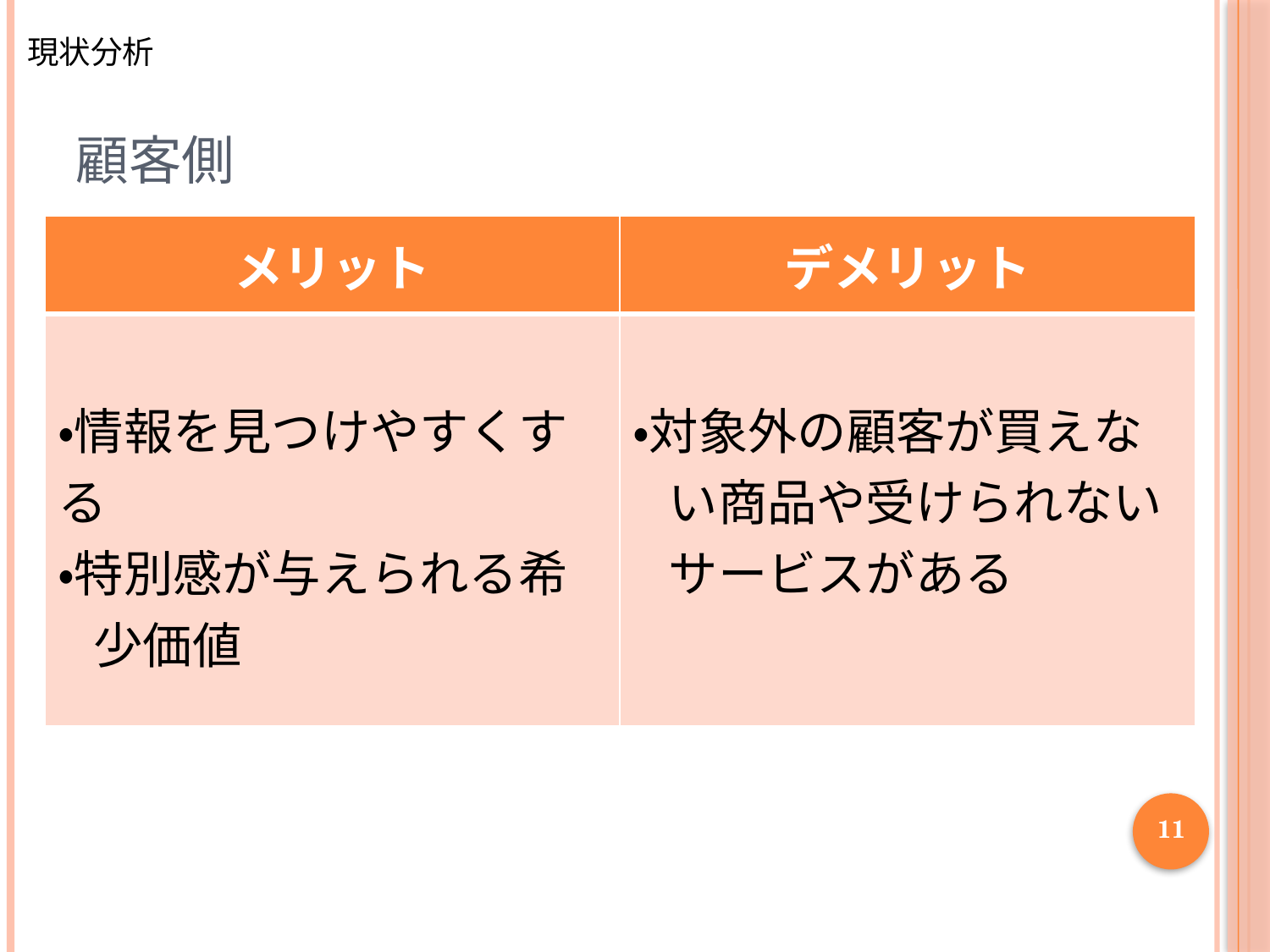

現状分析
# 顧客側
| メリット | デメリット |
| --- | --- |
| ・情報を見つけやすくする ・特別感が与えられる希 少価値 | ・対象外の顧客が買えな い商品や受けられない サービスがある |

11